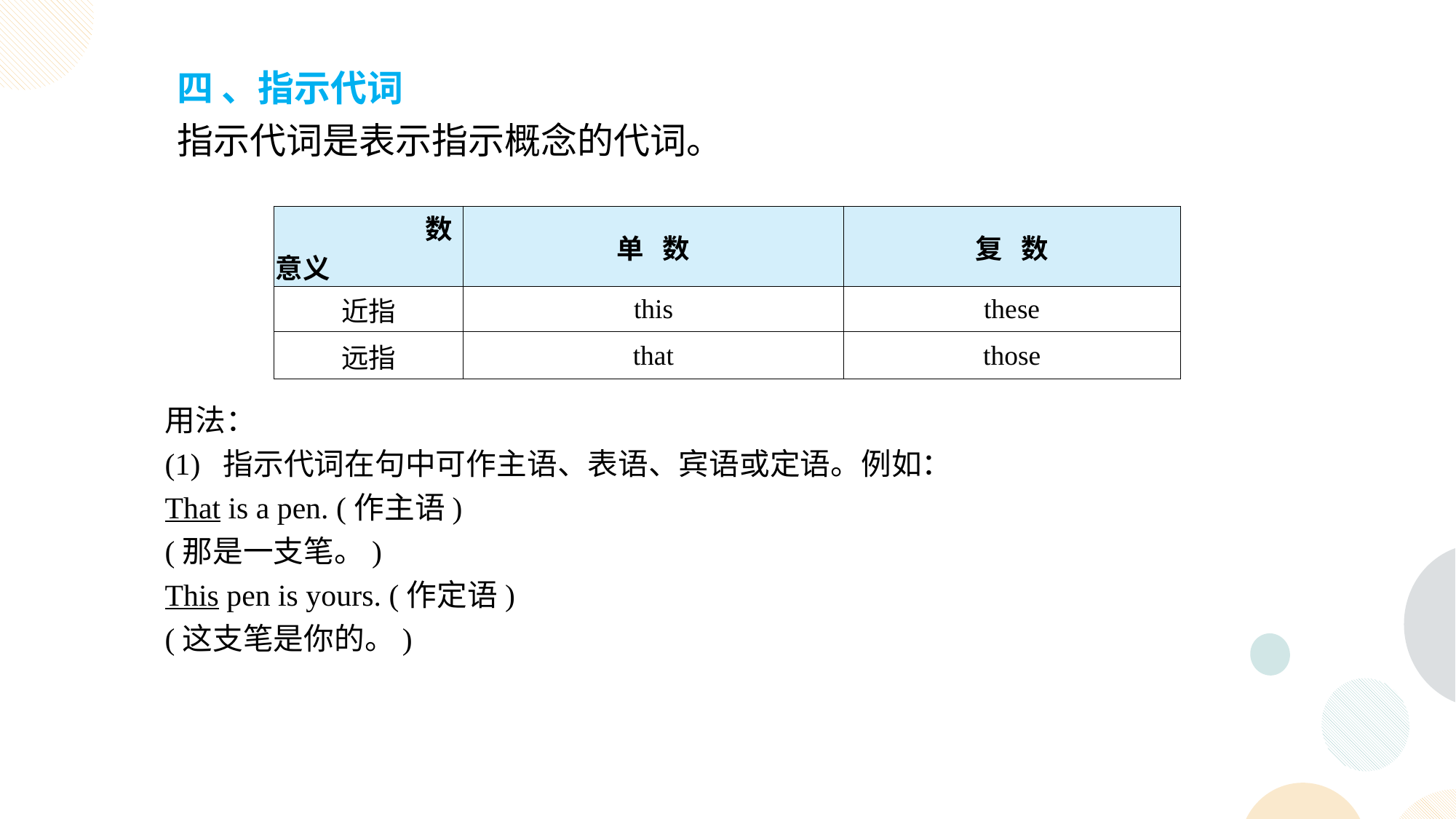

四 、指示代词
指示代词是表示指示概念的代词。
| 数 意义 | 单 数 | 复 数 |
| --- | --- | --- |
| 近指 | this | these |
| 远指 | that | those |
用法：
(1)  指示代词在句中可作主语、表语、宾语或定语。例如：
That is a pen. (作主语)
(那是一支笔。)
This pen is yours. (作定语)
(这支笔是你的。)